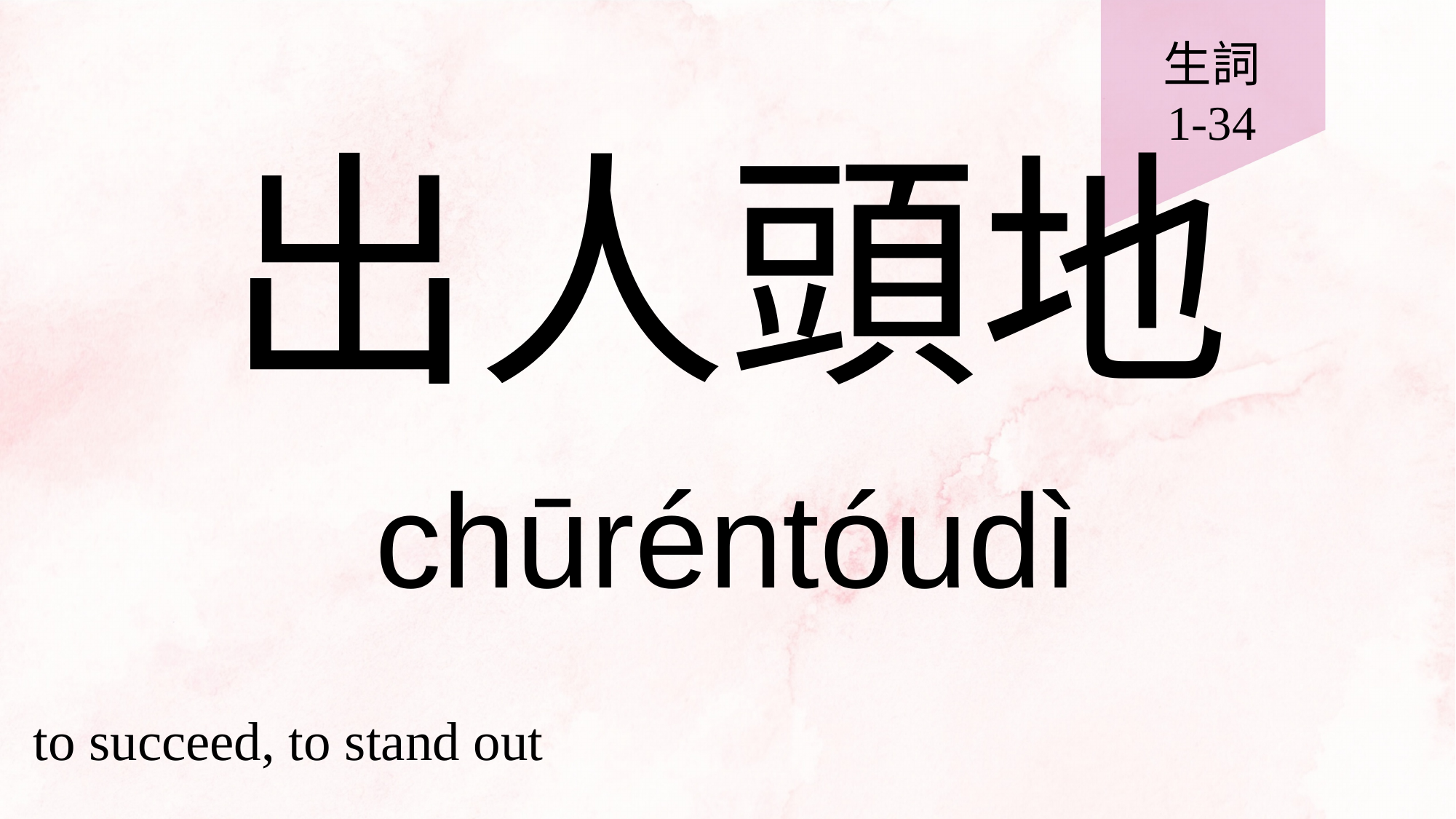

生詞
1-34
# 出人頭地
chūréntóudì
to succeed, to stand out